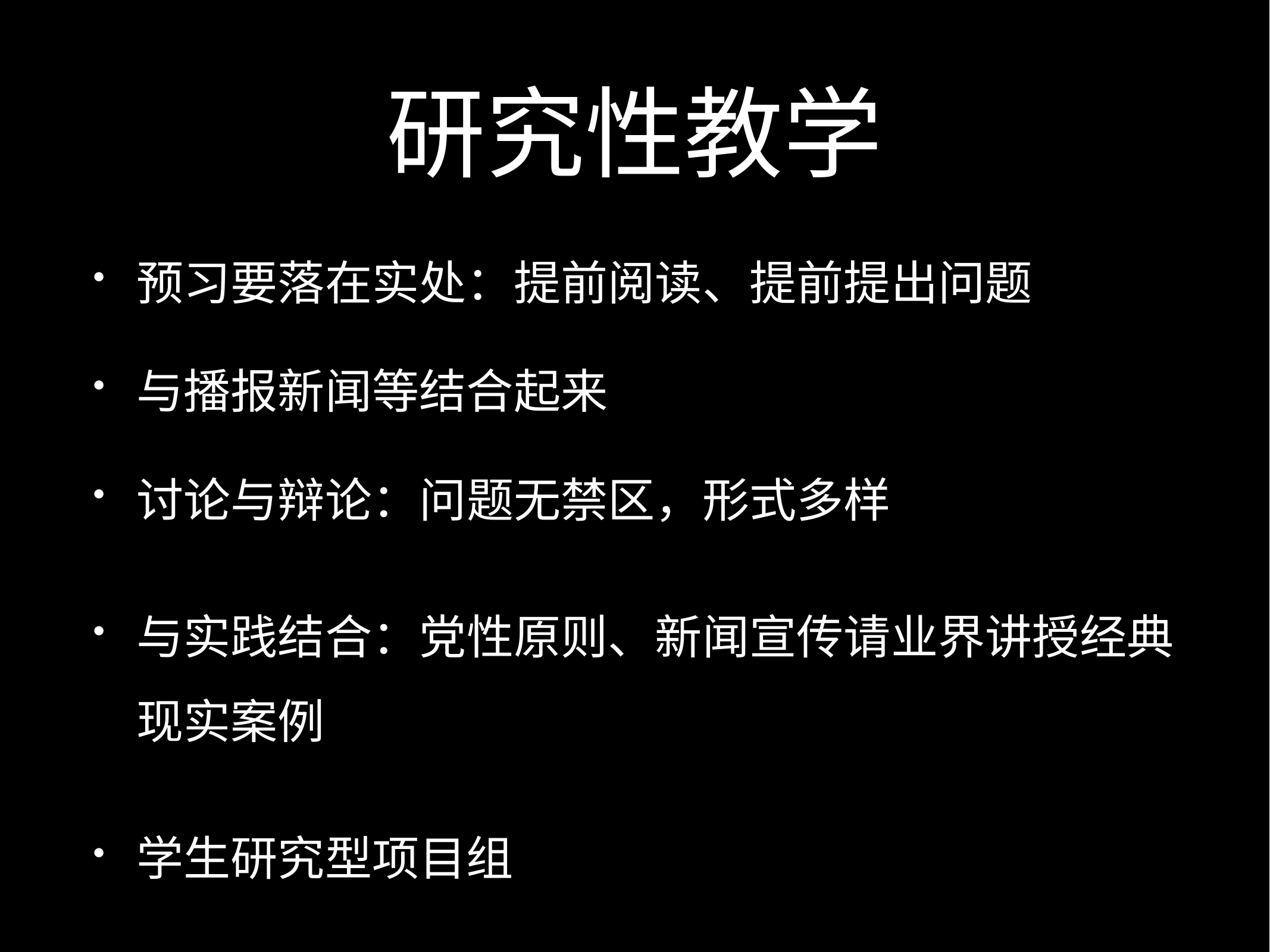

# 研究性教学
预习要落在实处：提前阅读、提前提出问题
与播报新闻等结合起来
讨论与辩论：问题无禁区，形式多样
与实践结合：党性原则、新闻宣传请业界讲授经典现实案例
学生研究型项目组